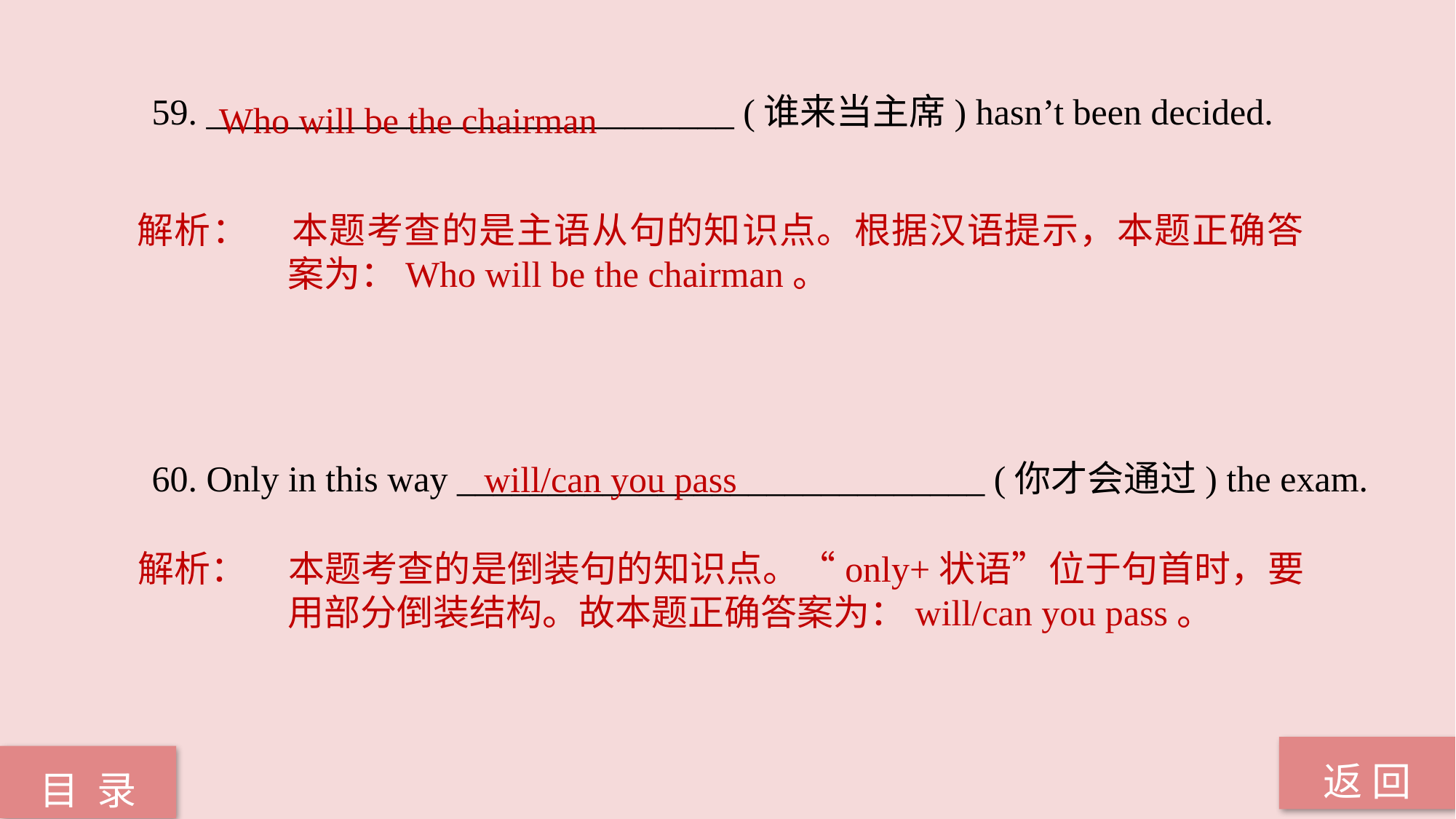

Who will be the chairman
59. _____________________________ (谁来当主席) hasn’t been decided.

60. Only in this way _____________________________ (你才会通过) the exam.
解析：	本题考查的是主语从句的知识点。根据汉语提示，本题正确答案为：Who will be the chairman。
will/can you pass
解析：	本题考查的是倒装句的知识点。“only+状语”位于句首时，要用部分倒装结构。故本题正确答案为：will/can you pass。
返 回